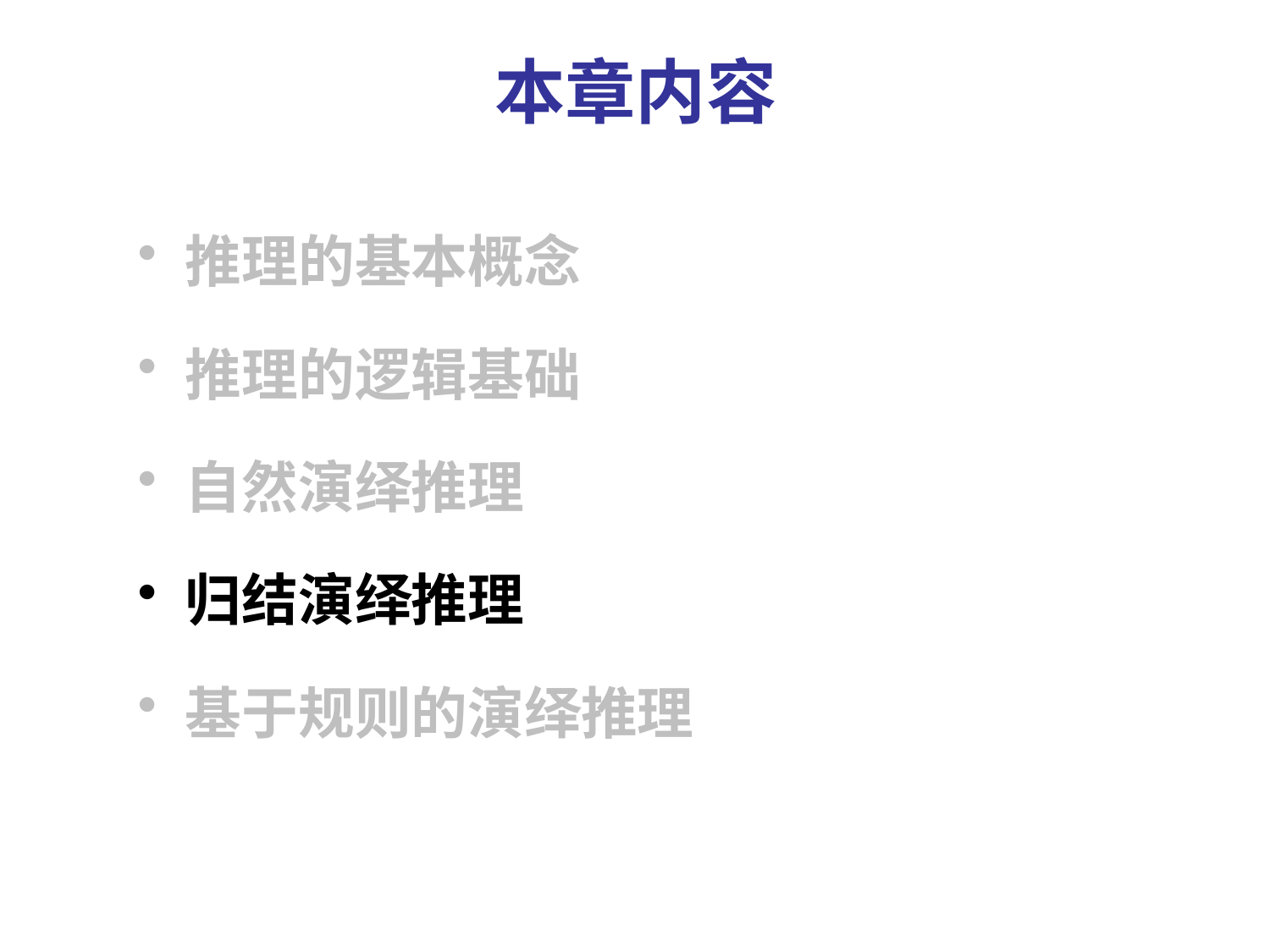

# 本章内容
推理的基本概念
推理的逻辑基础
自然演绎推理
归结演绎推理
基于规则的演绎推理